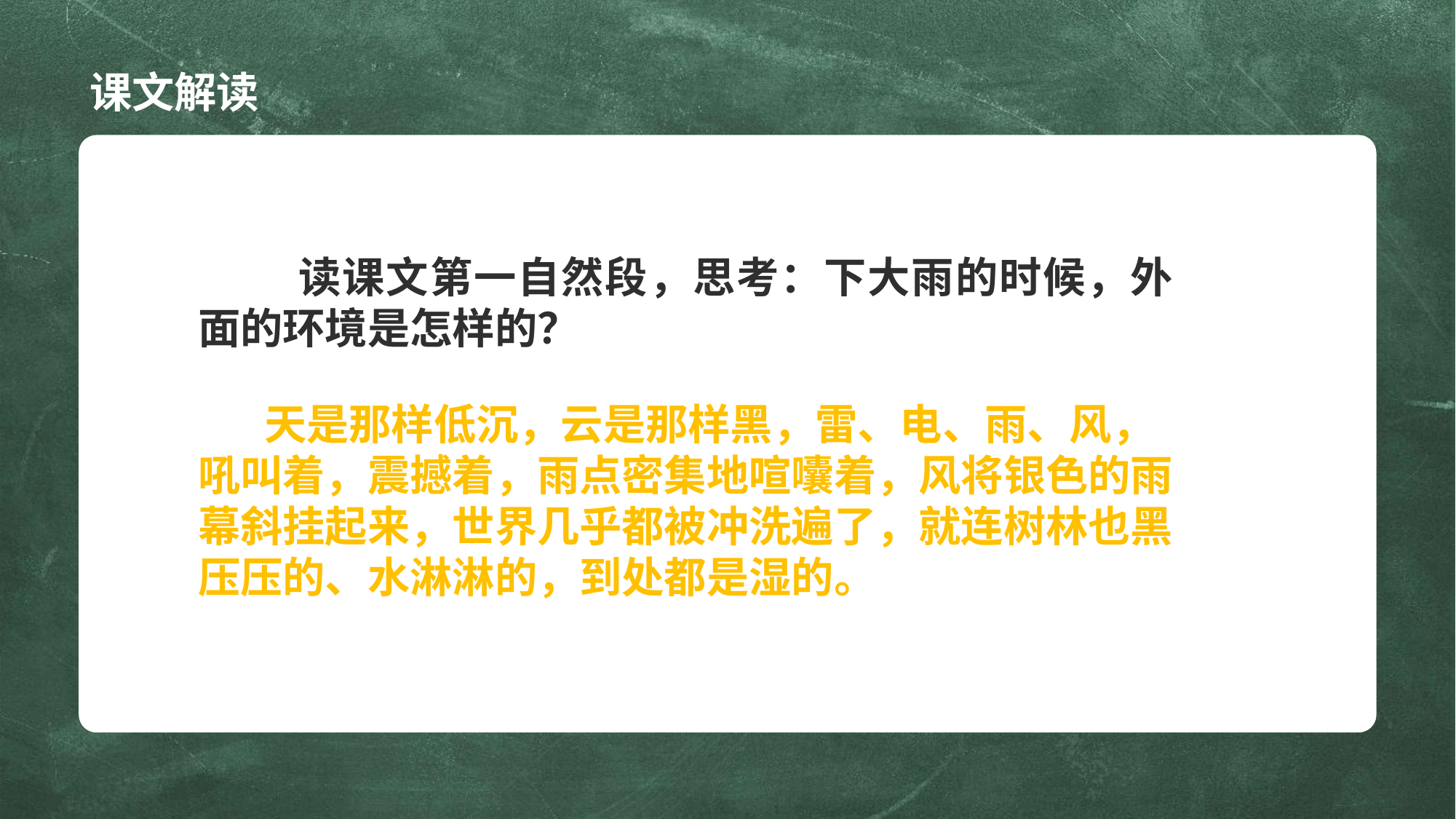

# 课文解读
        读课文第一自然段，思考：下大雨的时候，外面的环境是怎样的？
       天是那样低沉，云是那样黑，雷、电、雨、风，吼叫着，震撼着，雨点密集地喧囔着，风将银色的雨幕斜挂起来，世界几乎都被冲洗遍了，就连树林也黑压压的、水淋淋的，到处都是湿的。
6